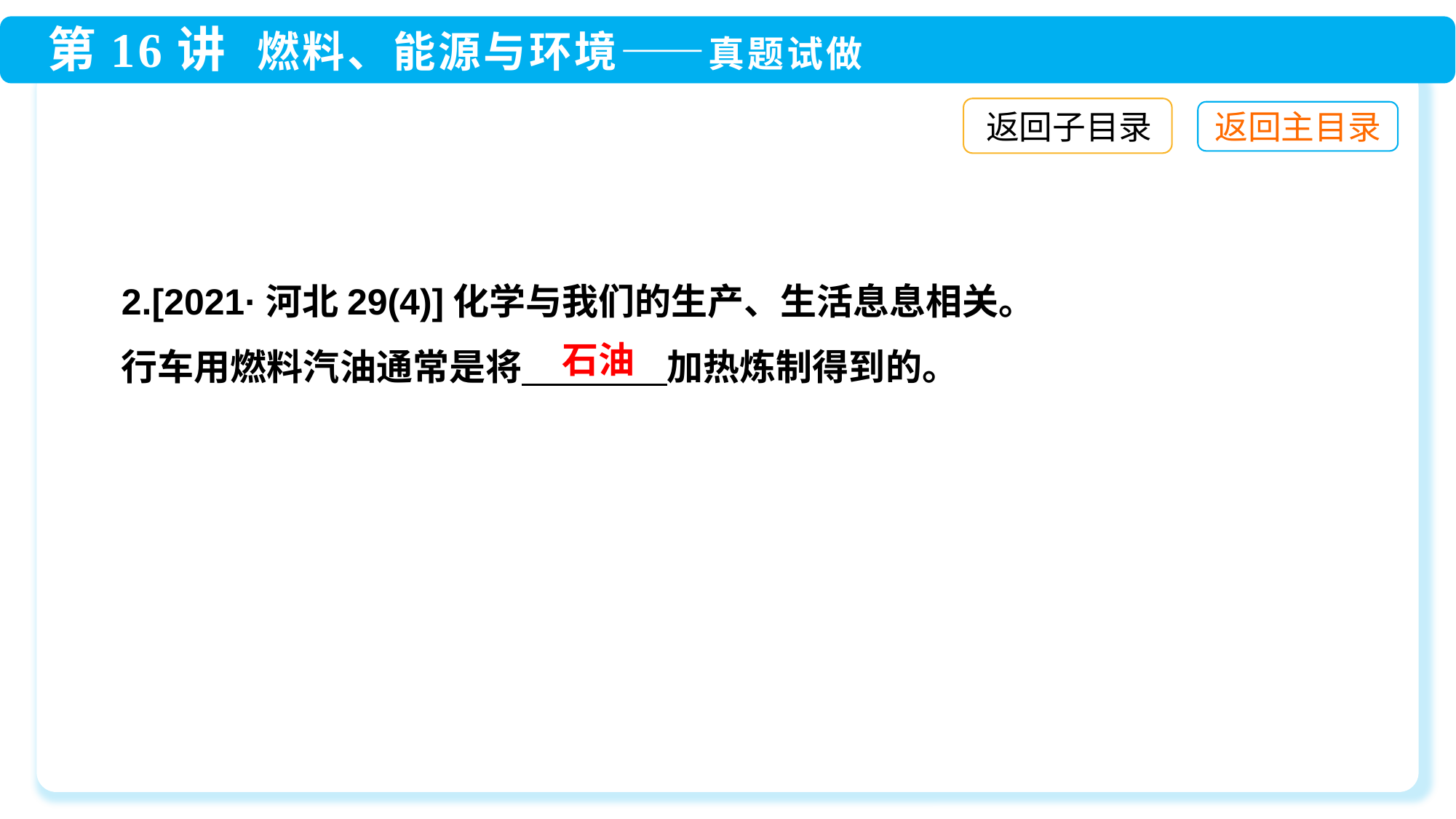

返回子目录

2.[2021·河北29(4)]化学与我们的生产、生活息息相关。
行车用燃料汽油通常是将　　　　加热炼制得到的。
石油